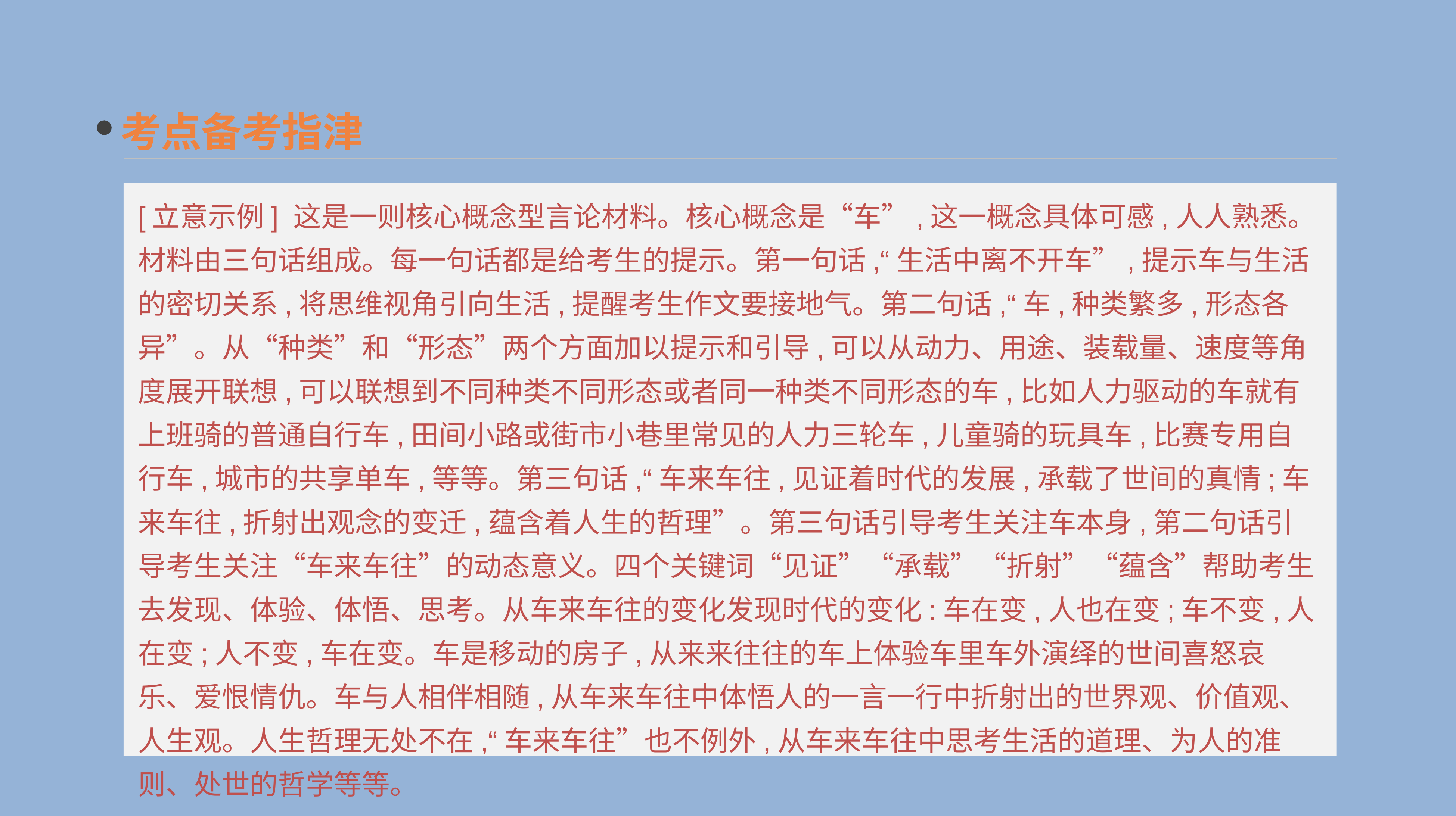

考点备考指津

[立意示例] 这是一则核心概念型言论材料。核心概念是“车”,这一概念具体可感,人人熟悉。材料由三句话组成。每一句话都是给考生的提示。第一句话,“生活中离不开车”,提示车与生活的密切关系,将思维视角引向生活,提醒考生作文要接地气。第二句话,“车,种类繁多,形态各异”。从“种类”和“形态”两个方面加以提示和引导,可以从动力、用途、装载量、速度等角度展开联想,可以联想到不同种类不同形态或者同一种类不同形态的车,比如人力驱动的车就有上班骑的普通自行车,田间小路或街市小巷里常见的人力三轮车,儿童骑的玩具车,比赛专用自行车,城市的共享单车,等等。第三句话,“车来车往,见证着时代的发展,承载了世间的真情;车来车往,折射出观念的变迁,蕴含着人生的哲理”。第三句话引导考生关注车本身,第二句话引导考生关注“车来车往”的动态意义。四个关键词“见证”“承载”“折射”“蕴含”帮助考生去发现、体验、体悟、思考。从车来车往的变化发现时代的变化:车在变,人也在变;车不变,人在变;人不变,车在变。车是移动的房子,从来来往往的车上体验车里车外演绎的世间喜怒哀乐、爱恨情仇。车与人相伴相随,从车来车往中体悟人的一言一行中折射出的世界观、价值观、人生观。人生哲理无处不在,“车来车往”也不例外,从车来车往中思考生活的道理、为人的准则、处世的哲学等等。